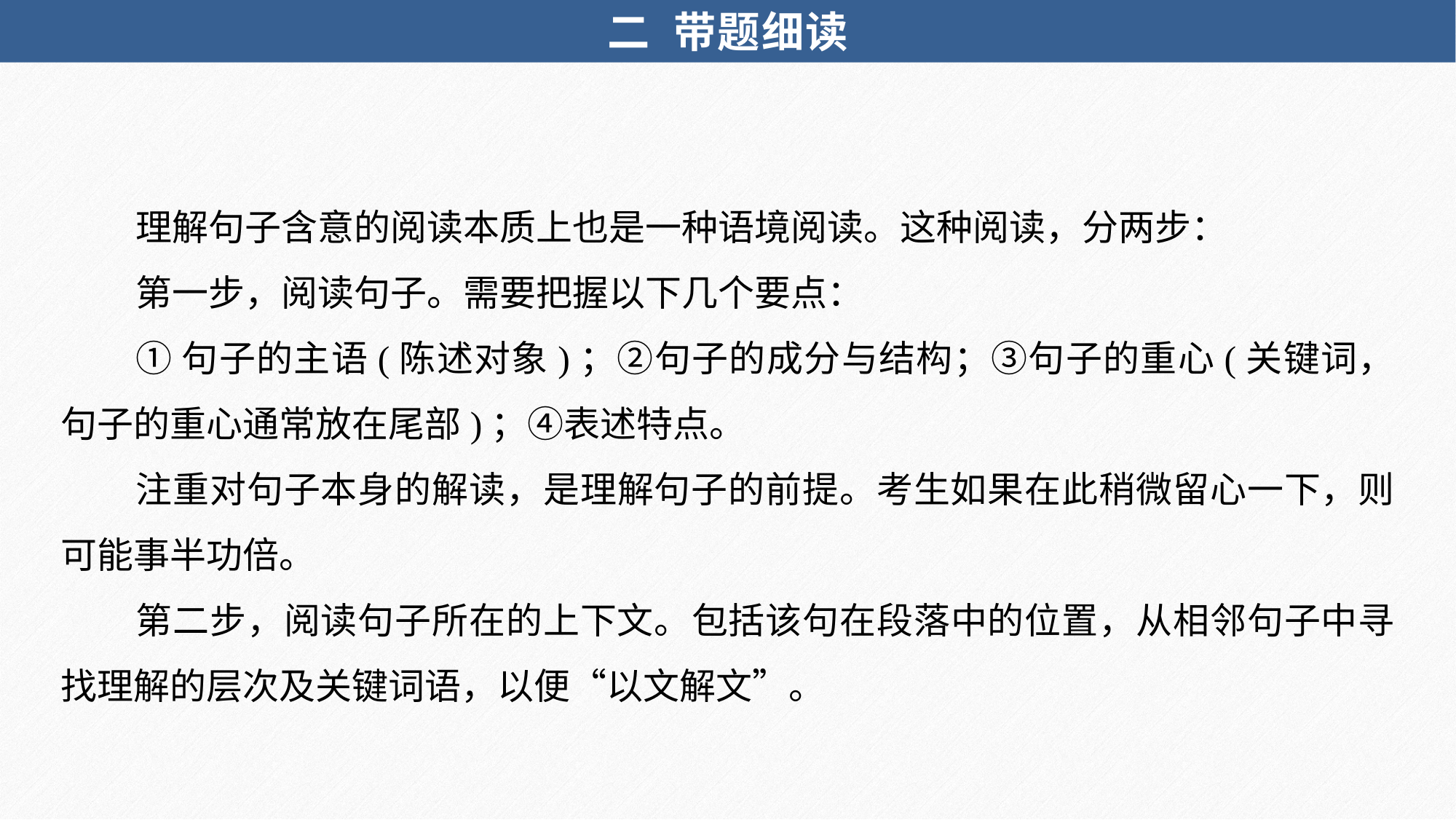

二  带题细读
理解句子含意的阅读本质上也是一种语境阅读。这种阅读，分两步：
第一步，阅读句子。需要把握以下几个要点：
①句子的主语(陈述对象)；②句子的成分与结构；③句子的重心(关键词，句子的重心通常放在尾部)；④表述特点。
注重对句子本身的解读，是理解句子的前提。考生如果在此稍微留心一下，则可能事半功倍。
第二步，阅读句子所在的上下文。包括该句在段落中的位置，从相邻句子中寻找理解的层次及关键词语，以便“以文解文”。